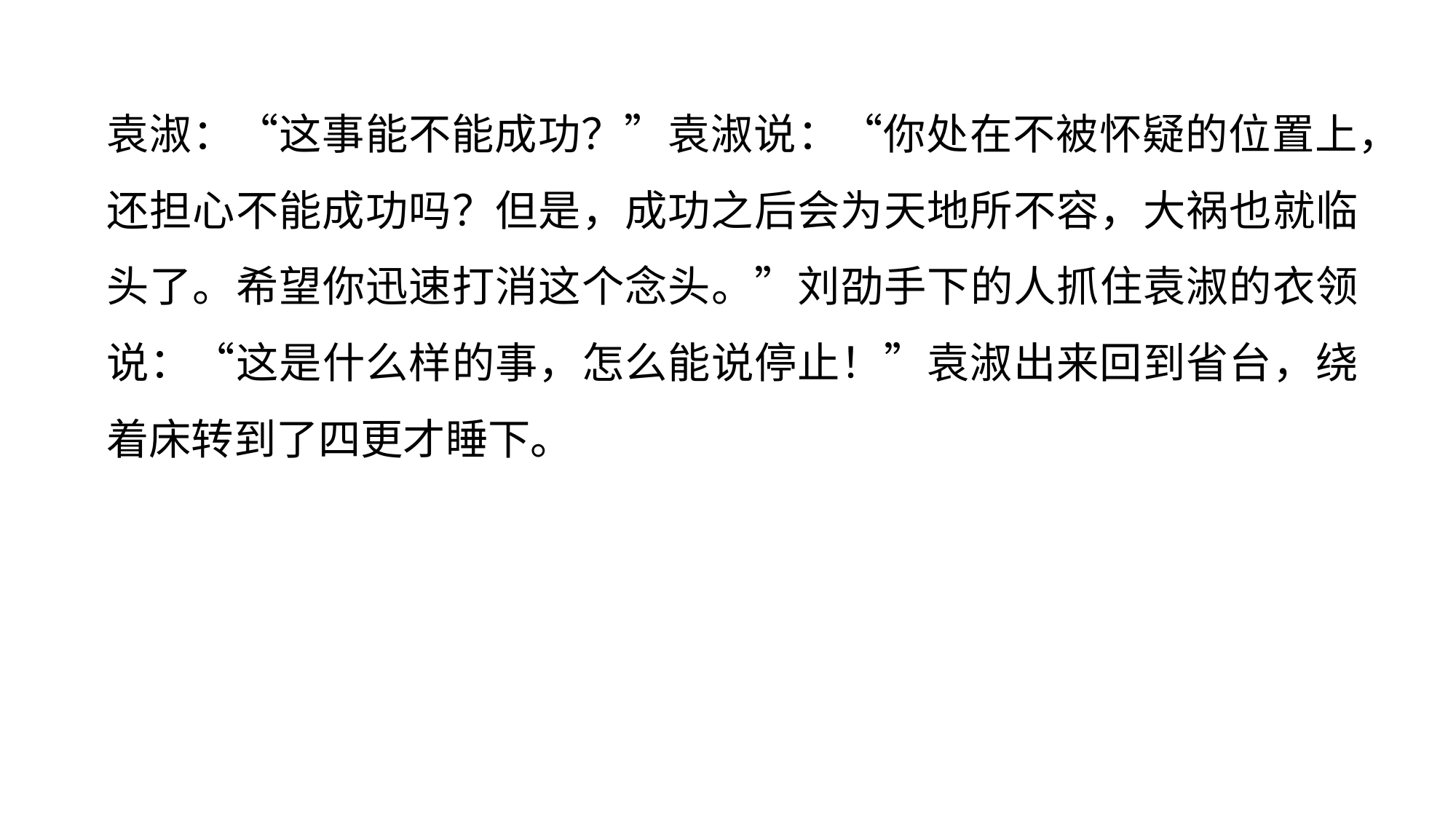

袁淑：“这事能不能成功？”袁淑说：“你处在不被怀疑的位置上，还担心不能成功吗？但是，成功之后会为天地所不容，大祸也就临头了。希望你迅速打消这个念头。”刘劭手下的人抓住袁淑的衣领说：“这是什么样的事，怎么能说停止！”袁淑出来回到省台，绕着床转到了四更才睡下。